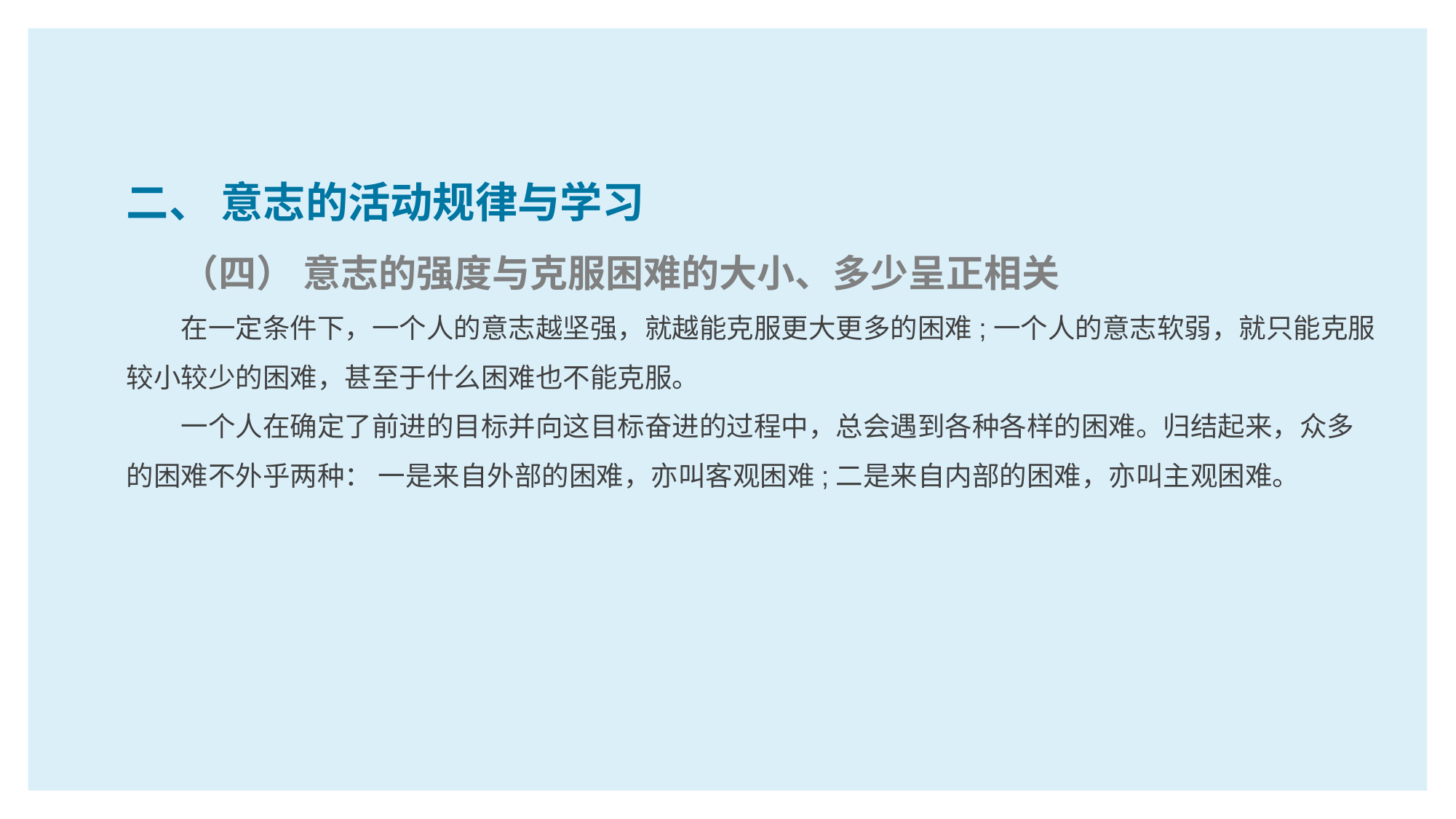

二、 意志的活动规律与学习
（四） 意志的强度与克服困难的大小、多少呈正相关
在一定条件下，一个人的意志越坚强，就越能克服更大更多的困难;一个人的意志软弱，就只能克服较小较少的困难，甚至于什么困难也不能克服。
一个人在确定了前进的目标并向这目标奋进的过程中，总会遇到各种各样的困难。归结起来，众多的困难不外乎两种： 一是来自外部的困难，亦叫客观困难;二是来自内部的困难，亦叫主观困难。